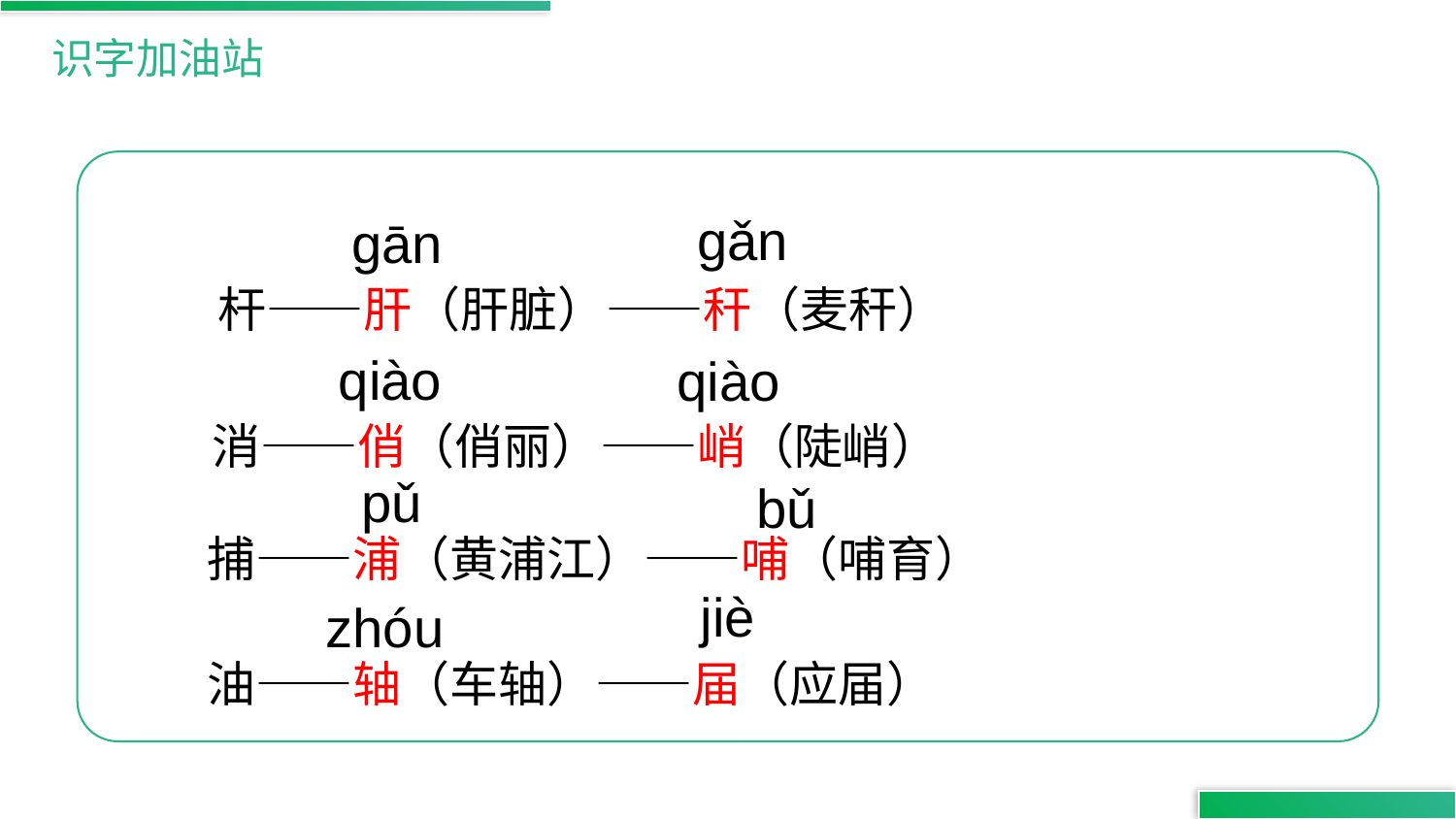

识字加油站
gǎn
gān
杆——肝（肝脏）——秆（麦秆）
qiào
qiào
消——俏（俏丽）——峭（陡峭）
pǔ
bǔ
捕——浦（黄浦江）——哺（哺育）
jiè
zhóu
油——轴（车轴）——届（应届）